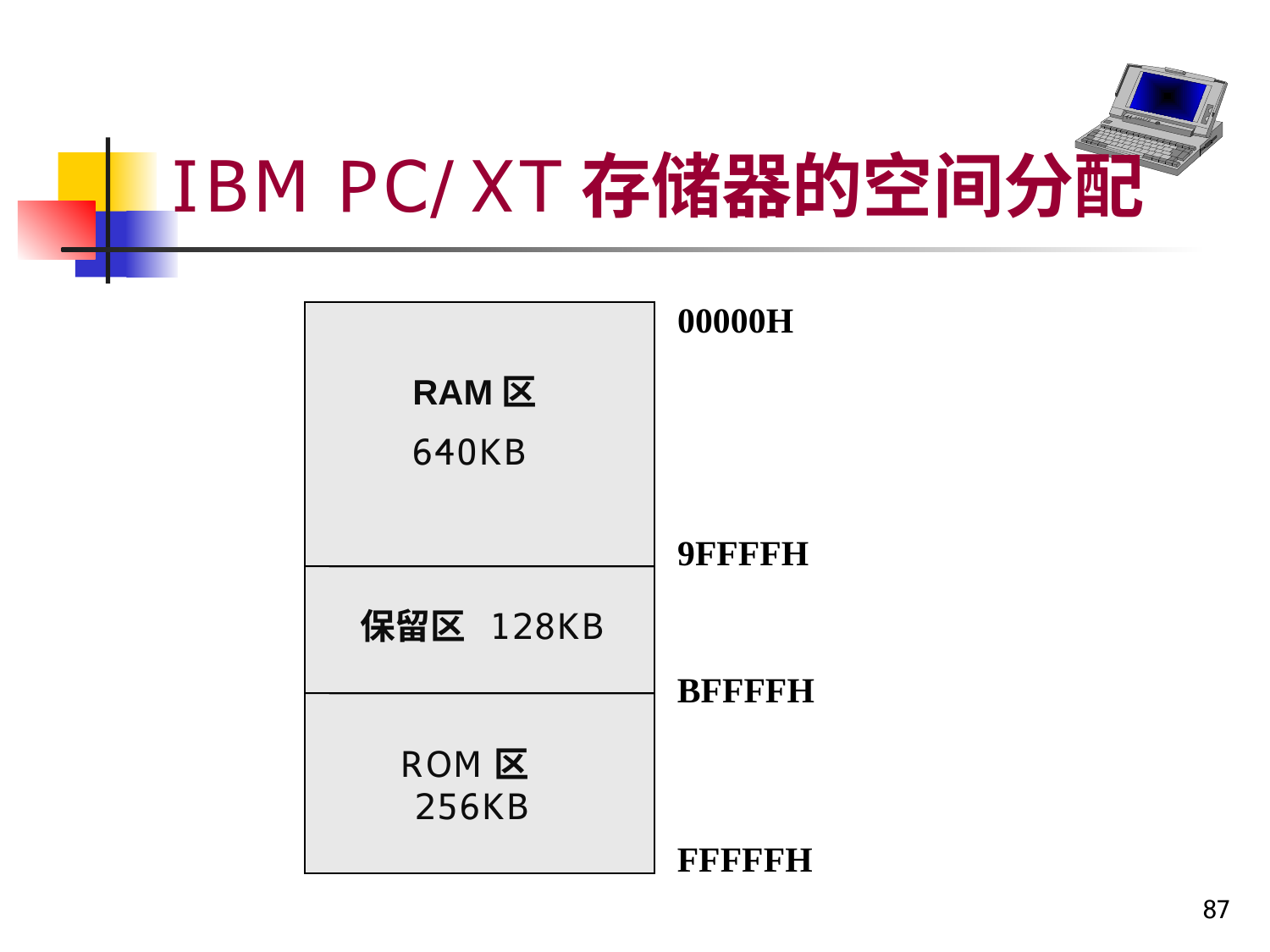

# IBM PC/XT存储器的空间分配
00000H

RAM区
640KB
9FFFFH

保留区  128KB
BFFFFH

ROM区   256KB
FFFFFH
87